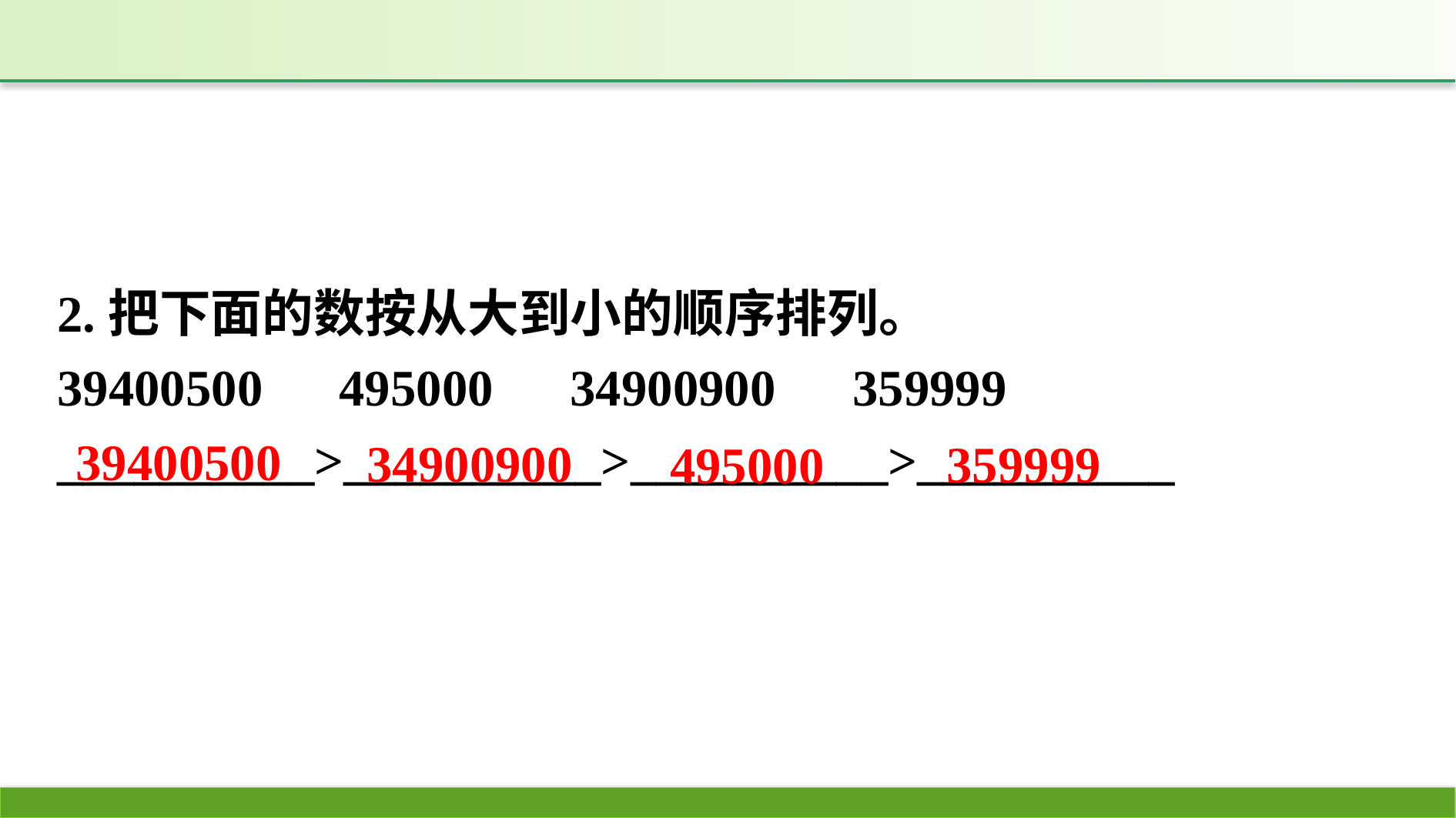

2.把下面的数按从大到小的顺序排列。
39400500　495000　34900900　359999
__________>__________>__________>__________
39400500
34900900
359999
495000